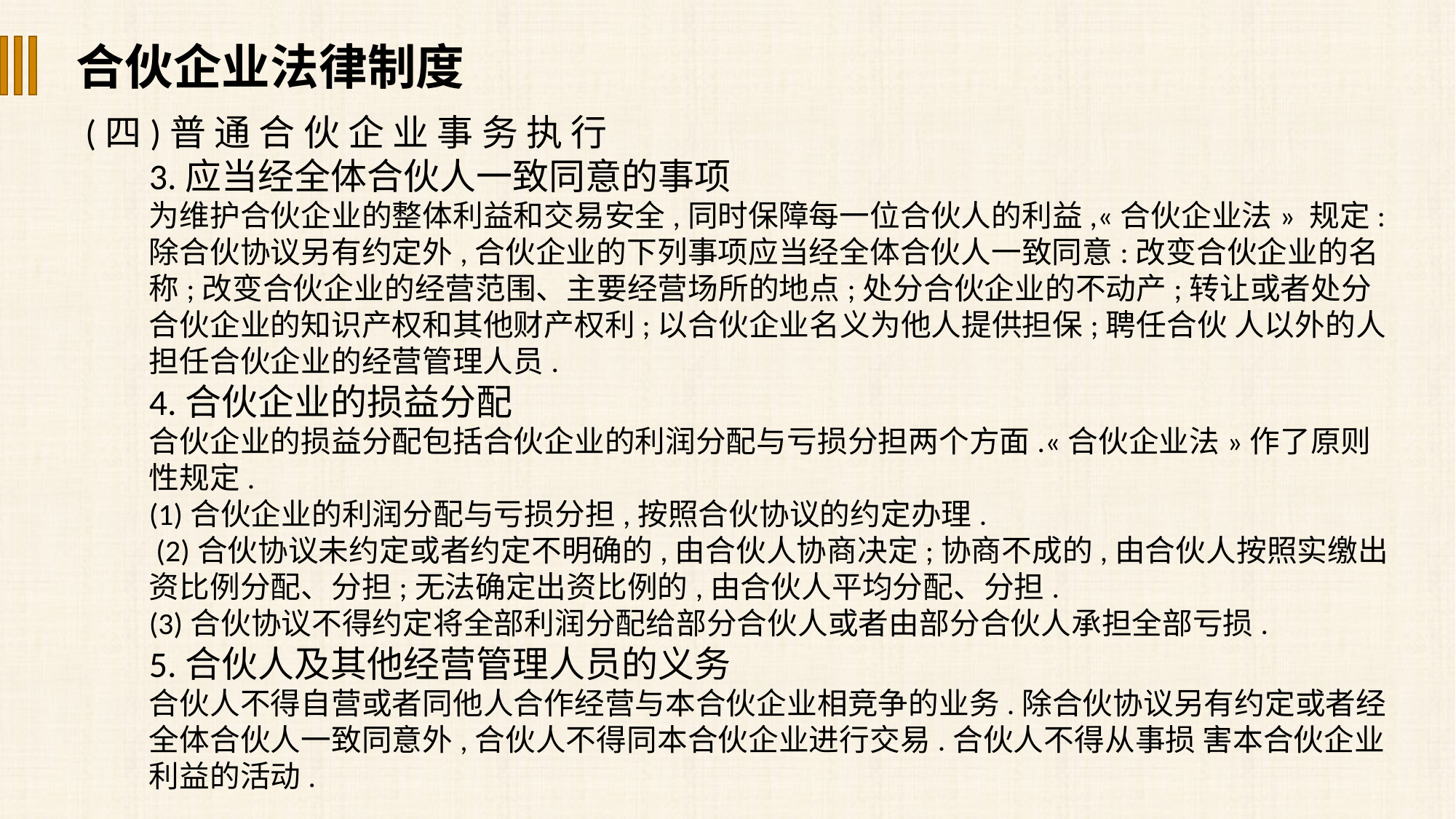

合伙企业法律制度

(四)普 通 合 伙 企 业 事 务 执 行
3.应当经全体合伙人一致同意的事项
为维护合伙企业的整体利益和交易安全,同时保障每一位合伙人的利益,«合伙企业法» 规定:除合伙协议另有约定外,合伙企业的下列事项应当经全体合伙人一致同意:改变合伙企业的名称;改变合伙企业的经营范围、主要经营场所的地点;处分合伙企业的不动产;转让或者处分合伙企业的知识产权和其他财产权利;以合伙企业名义为他人提供担保;聘任合伙 人以外的人担任合伙企业的经营管理人员.
4.合伙企业的损益分配
合伙企业的损益分配包括合伙企业的利润分配与亏损分担两个方面.«合伙企业法»作了原则性规定.
(1)合伙企业的利润分配与亏损分担,按照合伙协议的约定办理.
 (2)合伙协议未约定或者约定不明确的,由合伙人协商决定;协商不成的,由合伙人按照实缴出资比例分配、分担;无法确定出资比例的,由合伙人平均分配、分担.
(3)合伙协议不得约定将全部利润分配给部分合伙人或者由部分合伙人承担全部亏损.
5.合伙人及其他经营管理人员的义务
合伙人不得自营或者同他人合作经营与本合伙企业相竞争的业务.除合伙协议另有约定或者经全体合伙人一致同意外,合伙人不得同本合伙企业进行交易.合伙人不得从事损 害本合伙企业利益的活动.